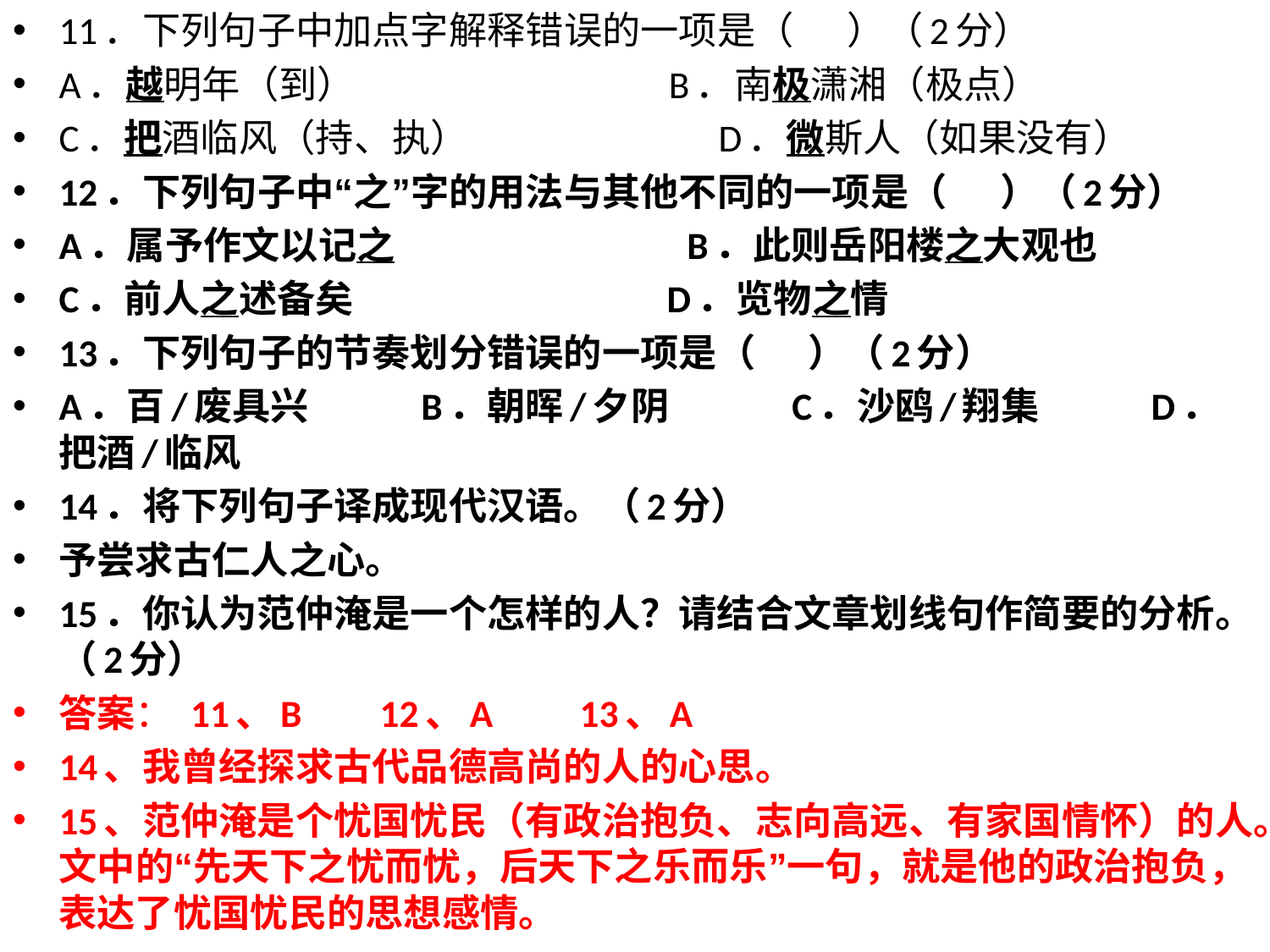

11．下列句子中加点字解释错误的一项是（     ）（2分）
A．越明年（到）                             B．南极潇湘（极点）
C．把酒临风（持、执）                       D．微斯人（如果没有）
12．下列句子中“之”字的用法与其他不同的一项是（     ）（2分）
A．属予作文以记之                           B．此则岳阳楼之大观也
C．前人之述备矣                             D．览物之情
13．下列句子的节奏划分错误的一项是（     ）（2分）
A．百/废具兴          B．朝晖/夕阴           C．沙鸥/翔集          D．把酒/临风
14．将下列句子译成现代汉语。（2分）
予尝求古仁人之心。
15．你认为范仲淹是一个怎样的人？请结合文章划线句作简要的分析。（2分）
答案： 11、B         12、A          13、A
14、我曾经探求古代品德高尚的人的心思。
15、范仲淹是个忧国忧民（有政治抱负、志向高远、有家国情怀）的人。文中的“先天下之忧而忧，后天下之乐而乐”一句，就是他的政治抱负，表达了忧国忧民的思想感情。
#